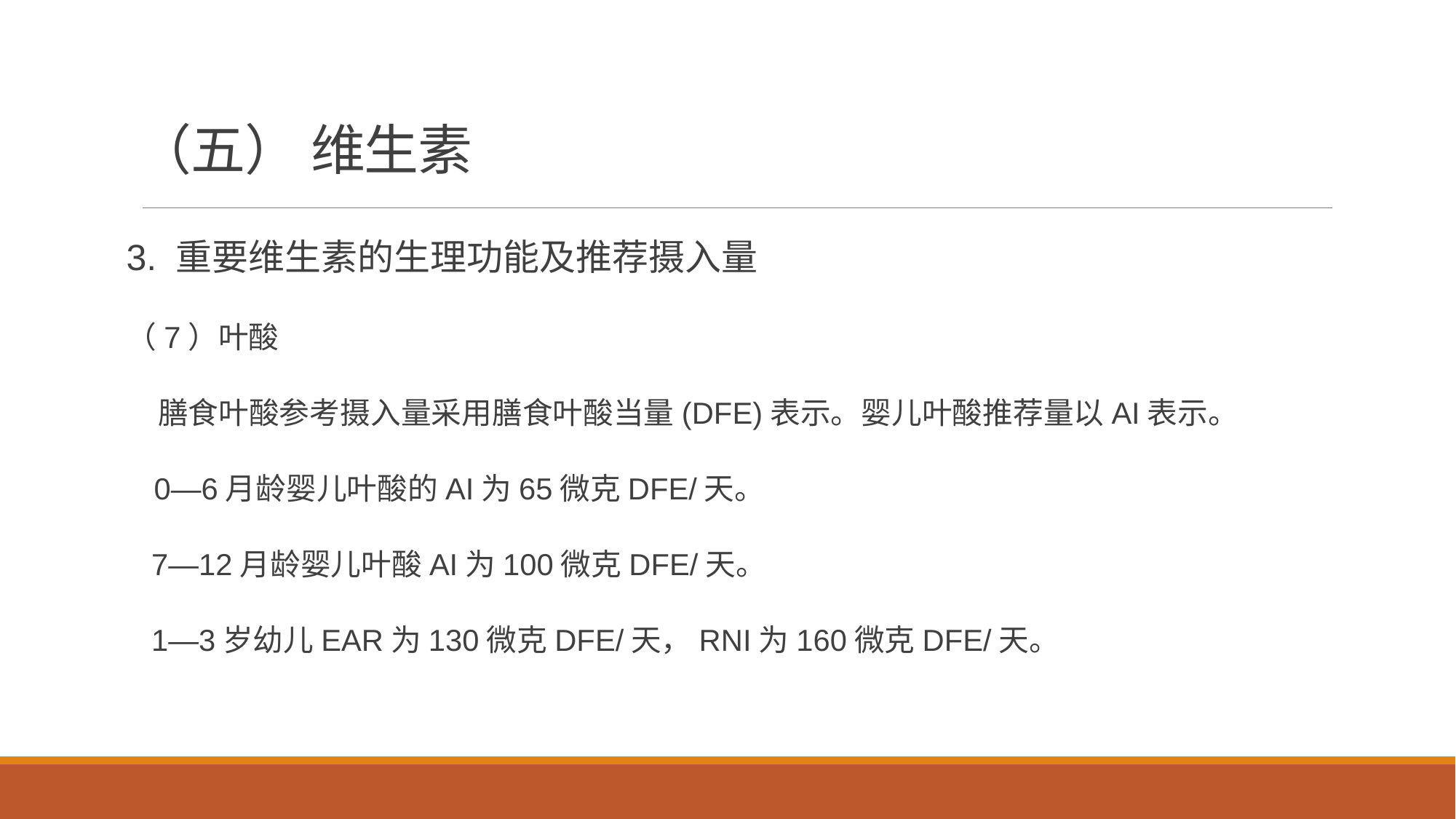

# （五） 维生素

3. 重要维生素的生理功能及推荐摄入量
（7）叶酸
  膳食叶酸参考摄入量采用膳食叶酸当量(DFE)表示。婴儿叶酸推荐量以AI表示。
  0—6月龄婴儿叶酸的AI为65微克DFE/天。
   7—12月龄婴儿叶酸AI为100微克DFE/天。
   1—3岁幼儿EAR为130微克DFE/天，RNI为160微克DFE/天。